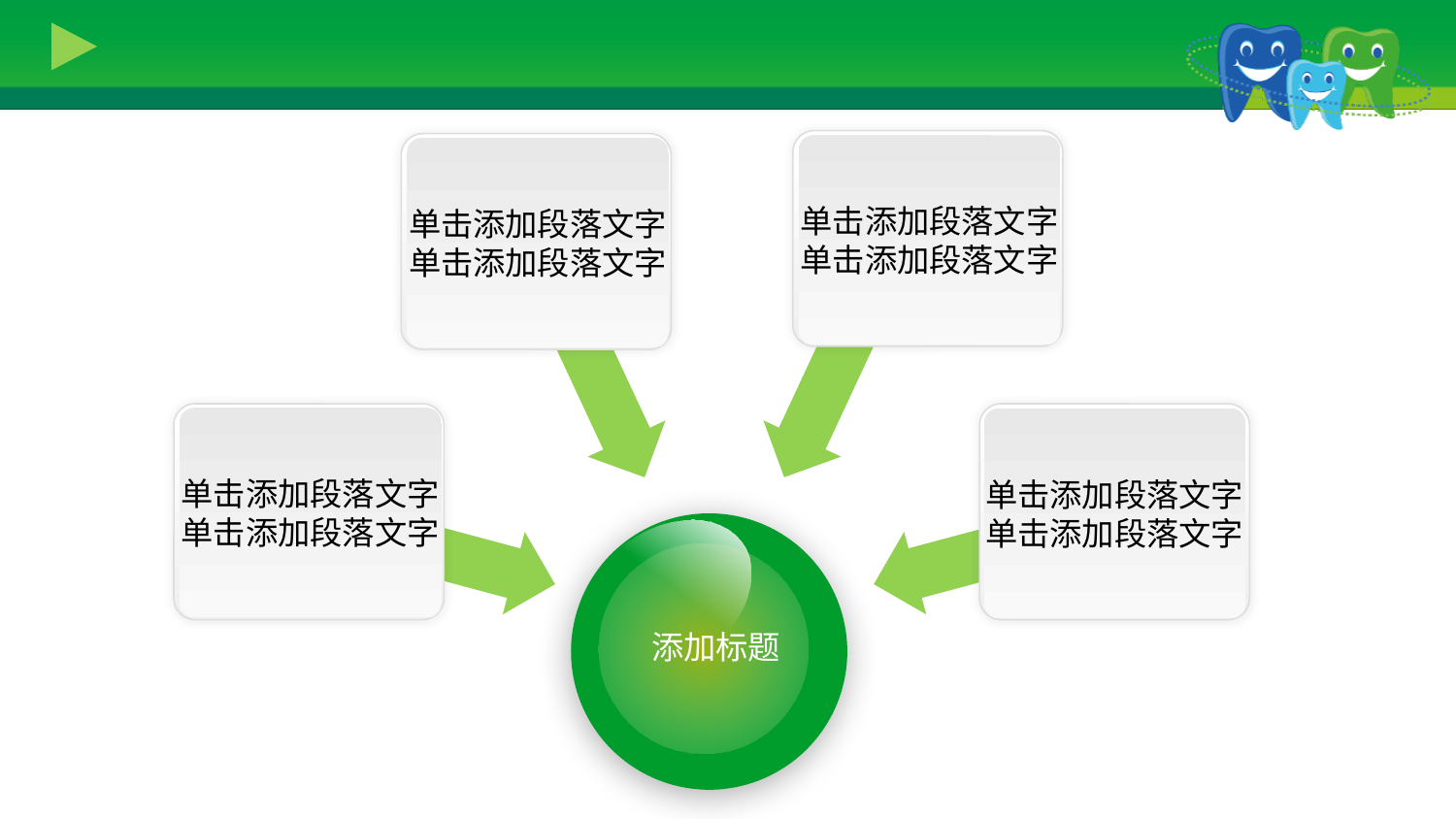

#

单击添加段落文字
单击添加段落文字

单击添加段落文字
单击添加段落文字

单击添加段落文字
单击添加段落文字

单击添加段落文字
单击添加段落文字

添加标题